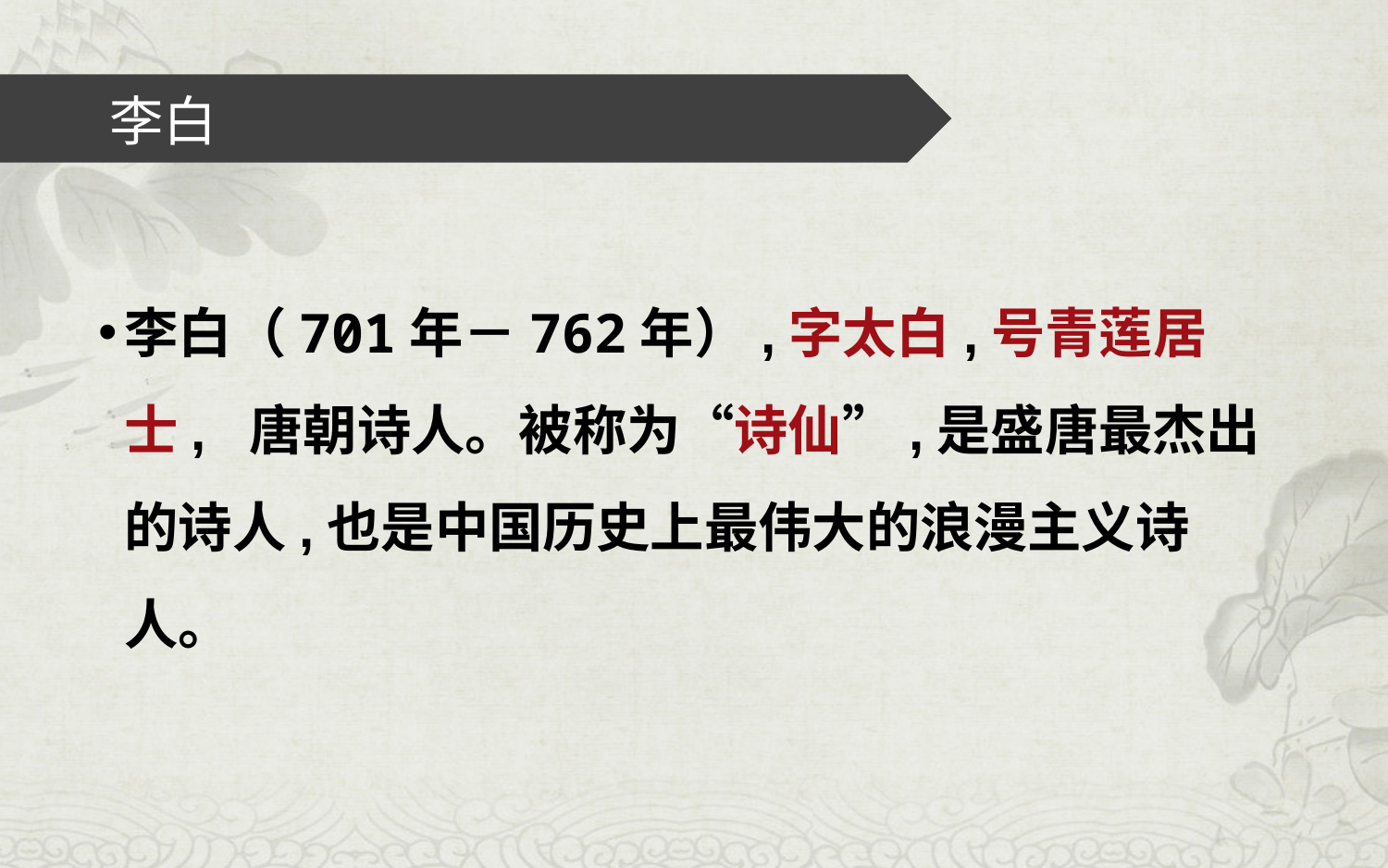

李白
李白（701年－762年）,字太白,号青莲居士,  唐朝诗人。被称为“诗仙”,是盛唐最杰出的诗人,也是中国历史上最伟大的浪漫主义诗人。